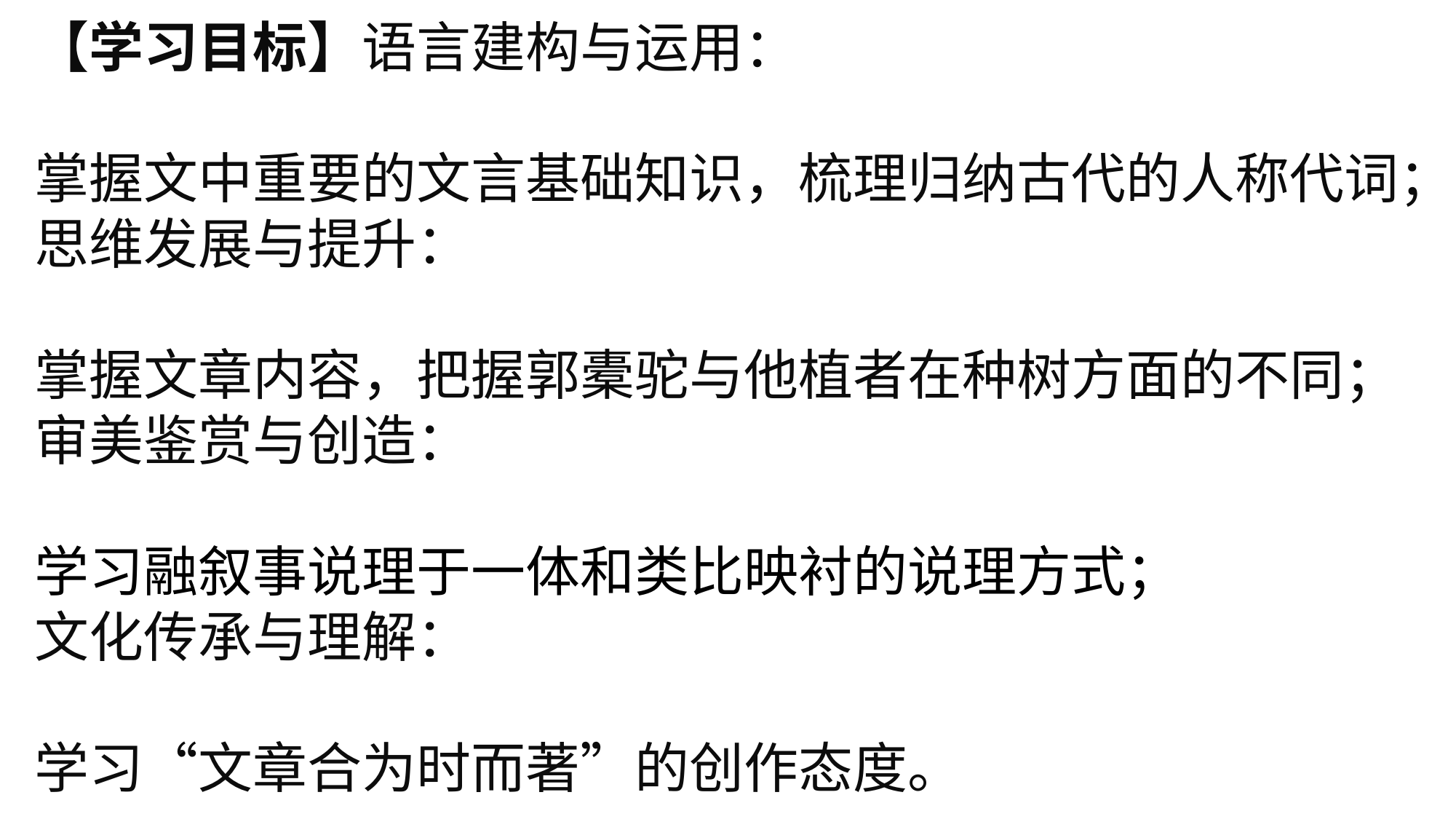

【学习目标】语言建构与运用：

掌握文中重要的文言基础知识，梳理归纳古代的人称代词；
思维发展与提升：

掌握文章内容，把握郭橐驼与他植者在种树方面的不同；
审美鉴赏与创造：

学习融叙事说理于一体和类比映衬的说理方式；
文化传承与理解：

学习“文章合为时而著”的创作态度。